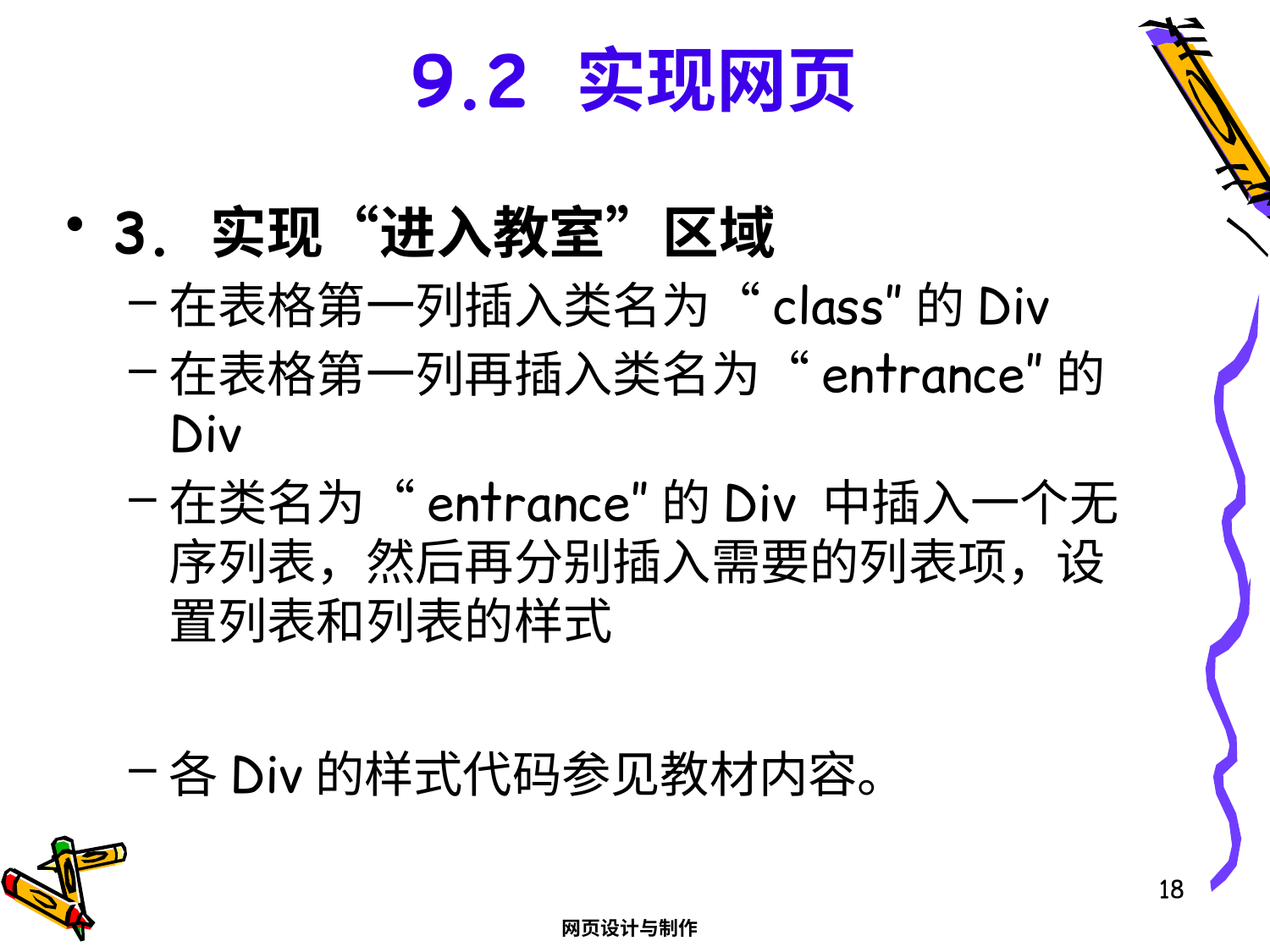

# 9.2 实现网页
3. 实现“进入教室”区域
在表格第一列插入类名为“class”的Div
在表格第一列再插入类名为“entrance”的Div
在类名为“entrance”的Div 中插入一个无序列表，然后再分别插入需要的列表项，设置列表和列表的样式

各Div的样式代码参见教材内容。
18
网页设计与制作